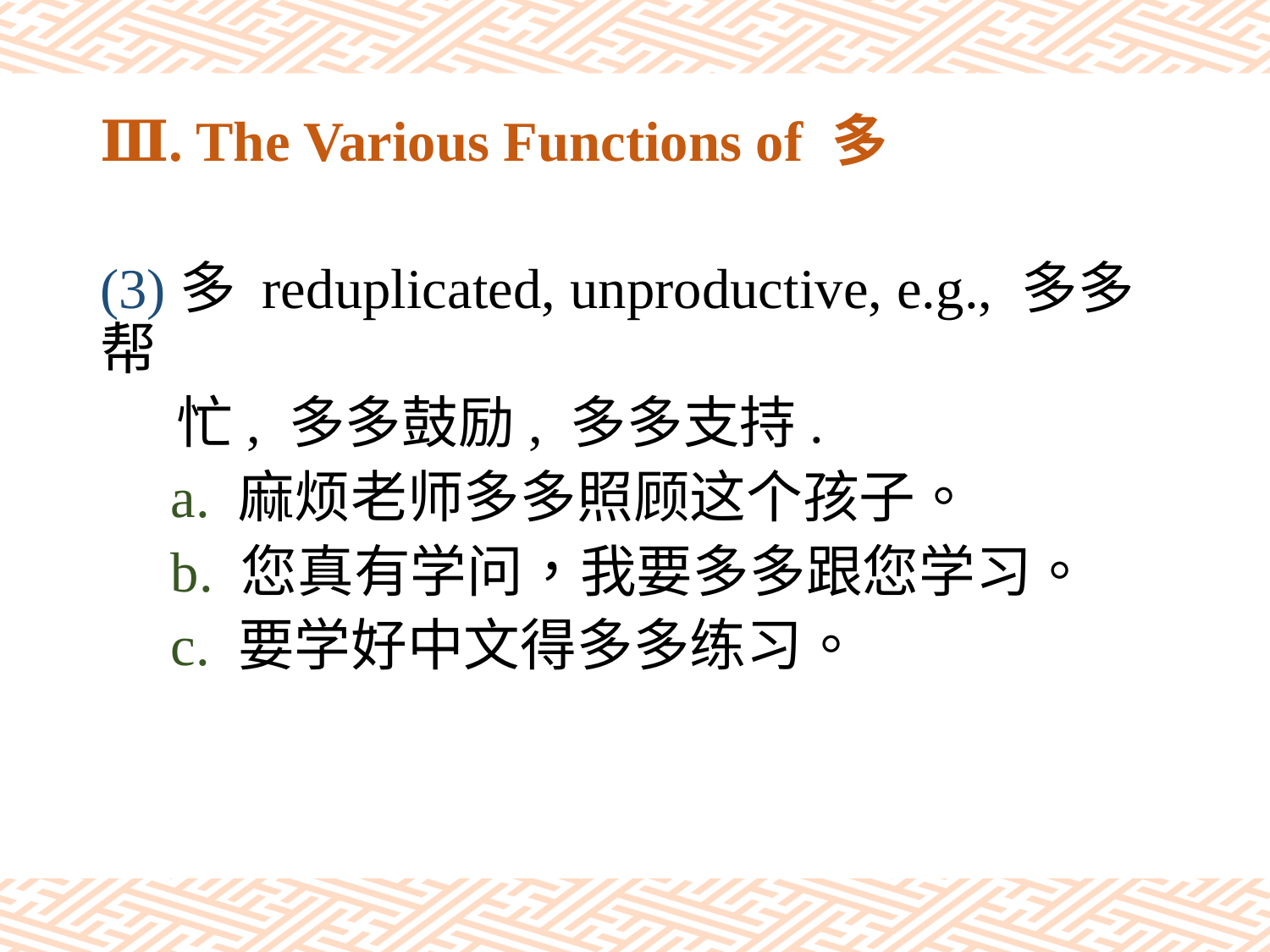

# Ⅲ. The Various Functions of 多
(3)多 reduplicated, unproductive, e.g., 多多帮
     忙, 多多鼓励, 多多支持.
     a. 麻烦老师多多照顾这个孩子。
     b. 您真有学问，我要多多跟您学习。
     c. 要学好中文得多多练习。